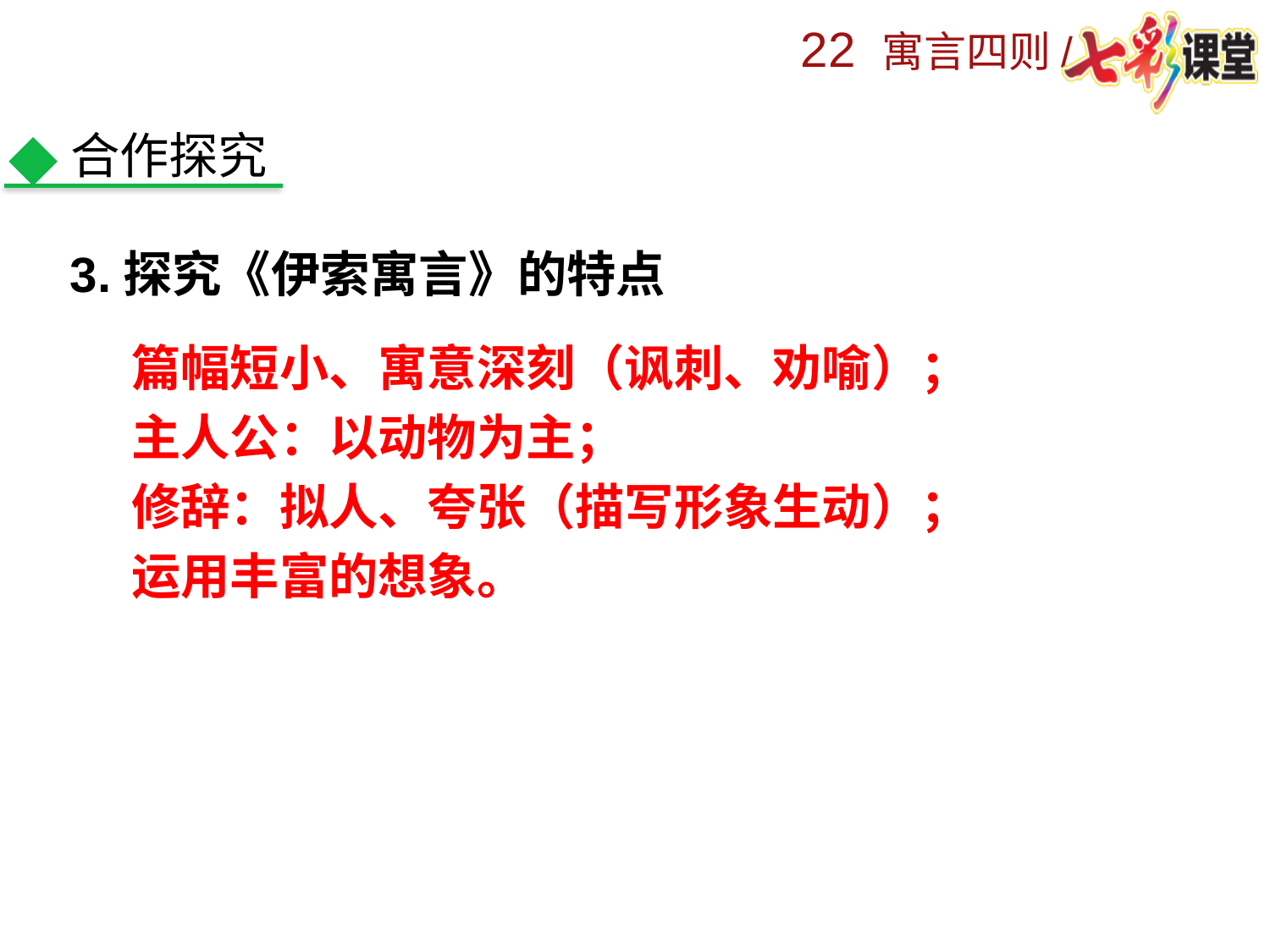

合作探究

3.探究《伊索寓言》的特点
篇幅短小、寓意深刻（讽刺、劝喻）；
主人公：以动物为主；
修辞：拟人、夸张（描写形象生动）；
运用丰富的想象。